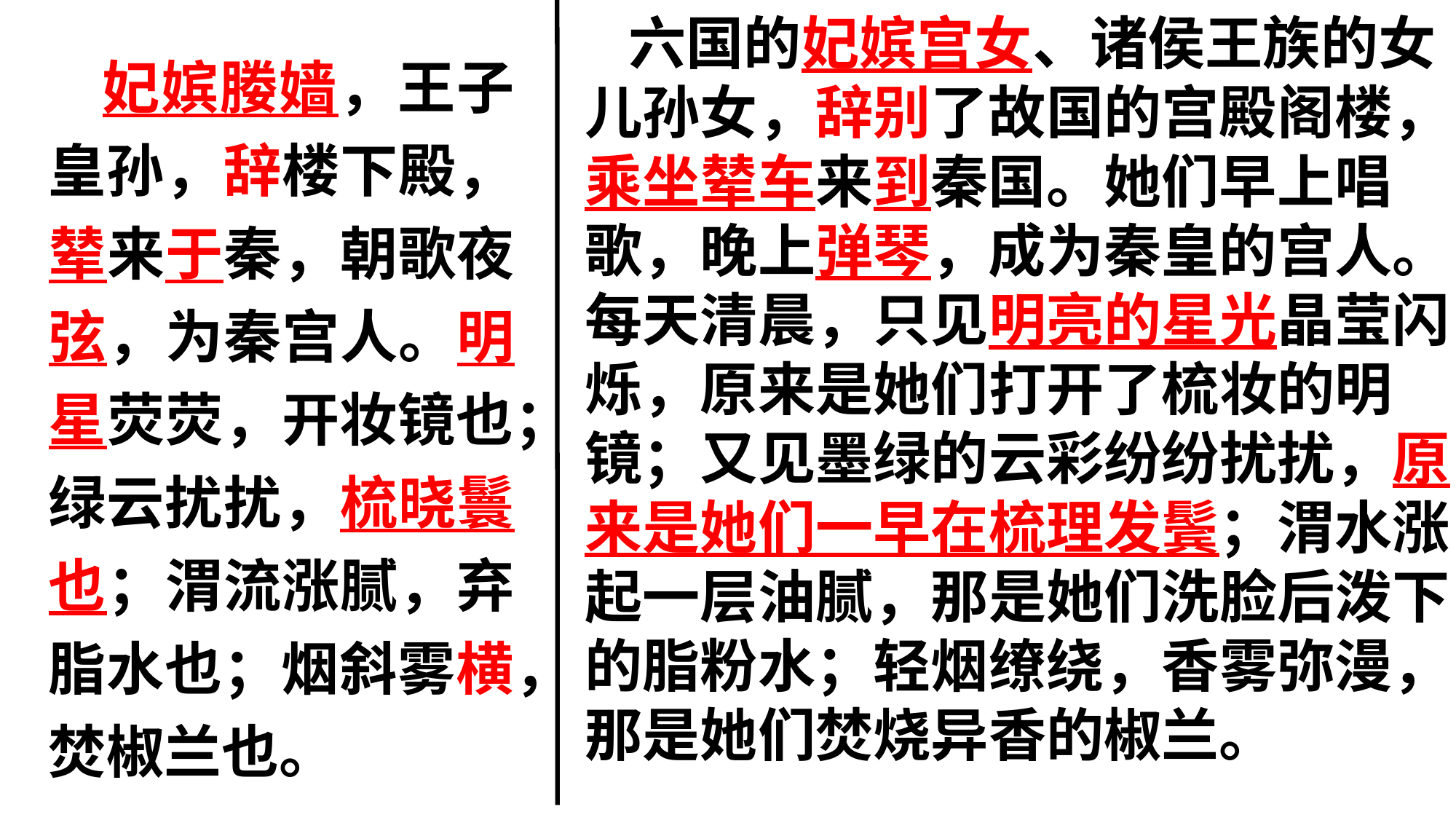

六国的妃嫔宫女、诸侯王族的女儿孙女，辞别了故国的宫殿阁楼，乘坐辇车来到秦国。她们早上唱歌，晚上弹琴，成为秦皇的宫人。每天清晨，只见明亮的星光晶莹闪烁，原来是她们打开了梳妆的明镜；又见墨绿的云彩纷纷扰扰，原来是她们一早在梳理发鬓；渭水涨起一层油腻，那是她们洗脸后泼下的脂粉水；轻烟缭绕，香雾弥漫，那是她们焚烧异香的椒兰。

      妃嫔媵嫱，王子皇孙，辞楼下殿，辇来于秦，朝歌夜弦，为秦宫人。明星荧荧，开妆镜也；绿云扰扰，梳晓鬟也；渭流涨腻，弃脂水也；烟斜雾横，焚椒兰也。